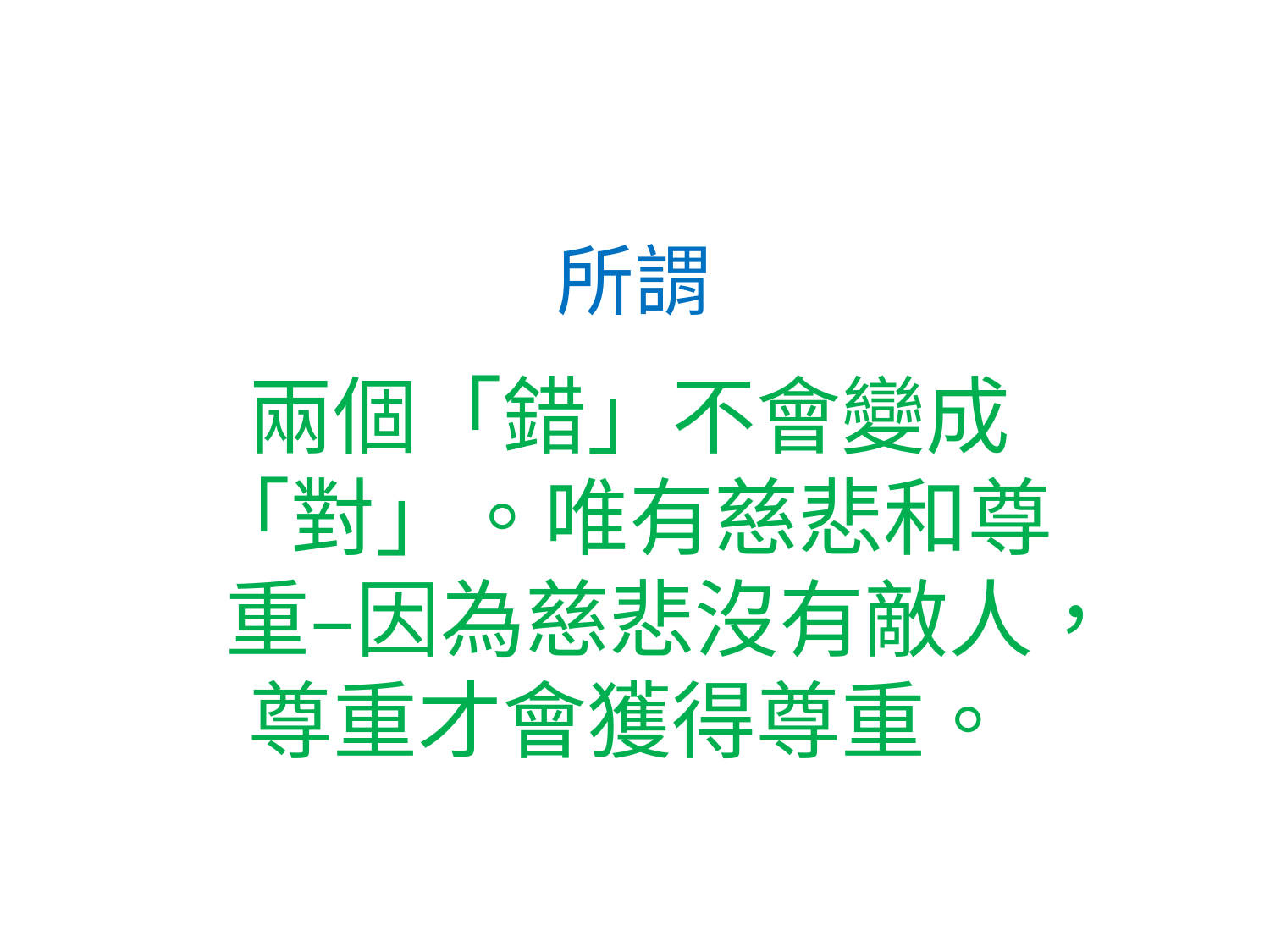

# 所謂
兩個「錯」不會變成「對」。唯有慈悲和尊重–因為慈悲沒有敵人，尊重才會獲得尊重。